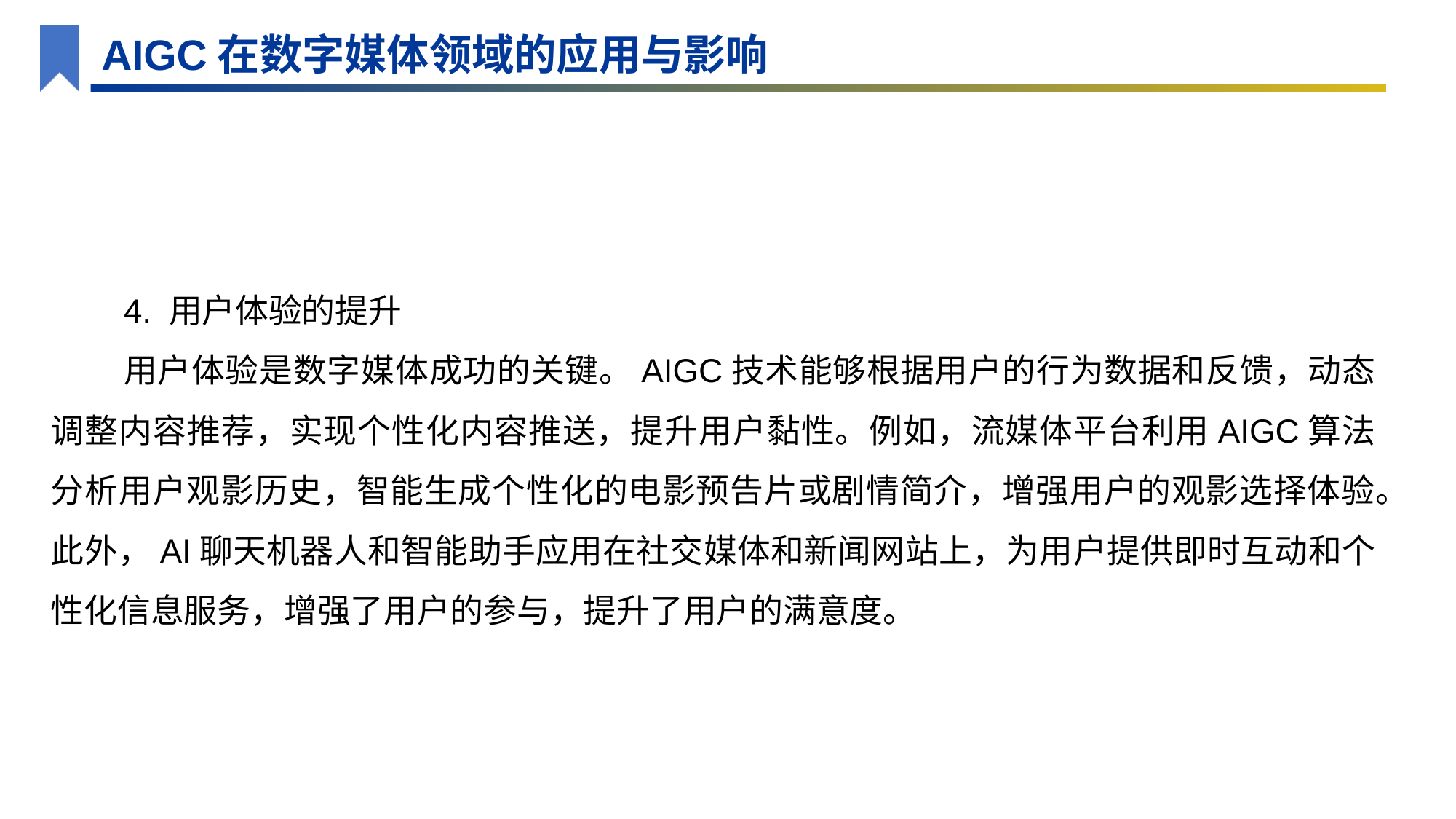

AIGC在数字媒体领域的应用与影响
4. 用户体验的提升
用户体验是数字媒体成功的关键。AIGC技术能够根据用户的行为数据和反馈，动态调整内容推荐，实现个性化内容推送，提升用户黏性。例如，流媒体平台利用AIGC算法分析用户观影历史，智能生成个性化的电影预告片或剧情简介，增强用户的观影选择体验。此外，AI聊天机器人和智能助手应用在社交媒体和新闻网站上，为用户提供即时互动和个性化信息服务，增强了用户的参与，提升了用户的满意度。